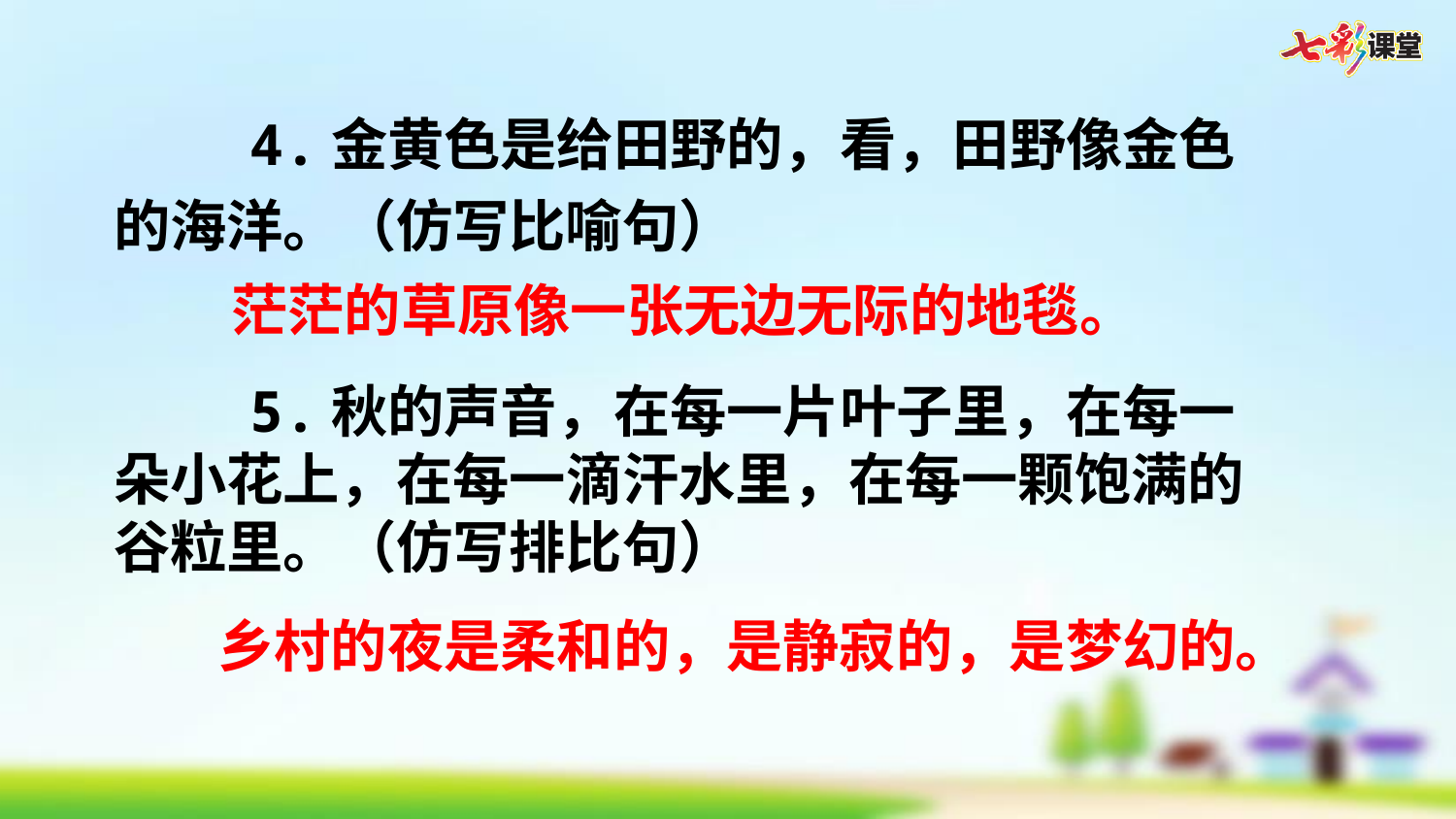

4.金黄色是给田野的，看，田野像金色的海洋。（仿写比喻句）
茫茫的草原像一张无边无际的地毯。
    5.秋的声音，在每一片叶子里，在每一朵小花上，在每一滴汗水里，在每一颗饱满的谷粒里。（仿写排比句）
乡村的夜是柔和的，是静寂的，是梦幻的。